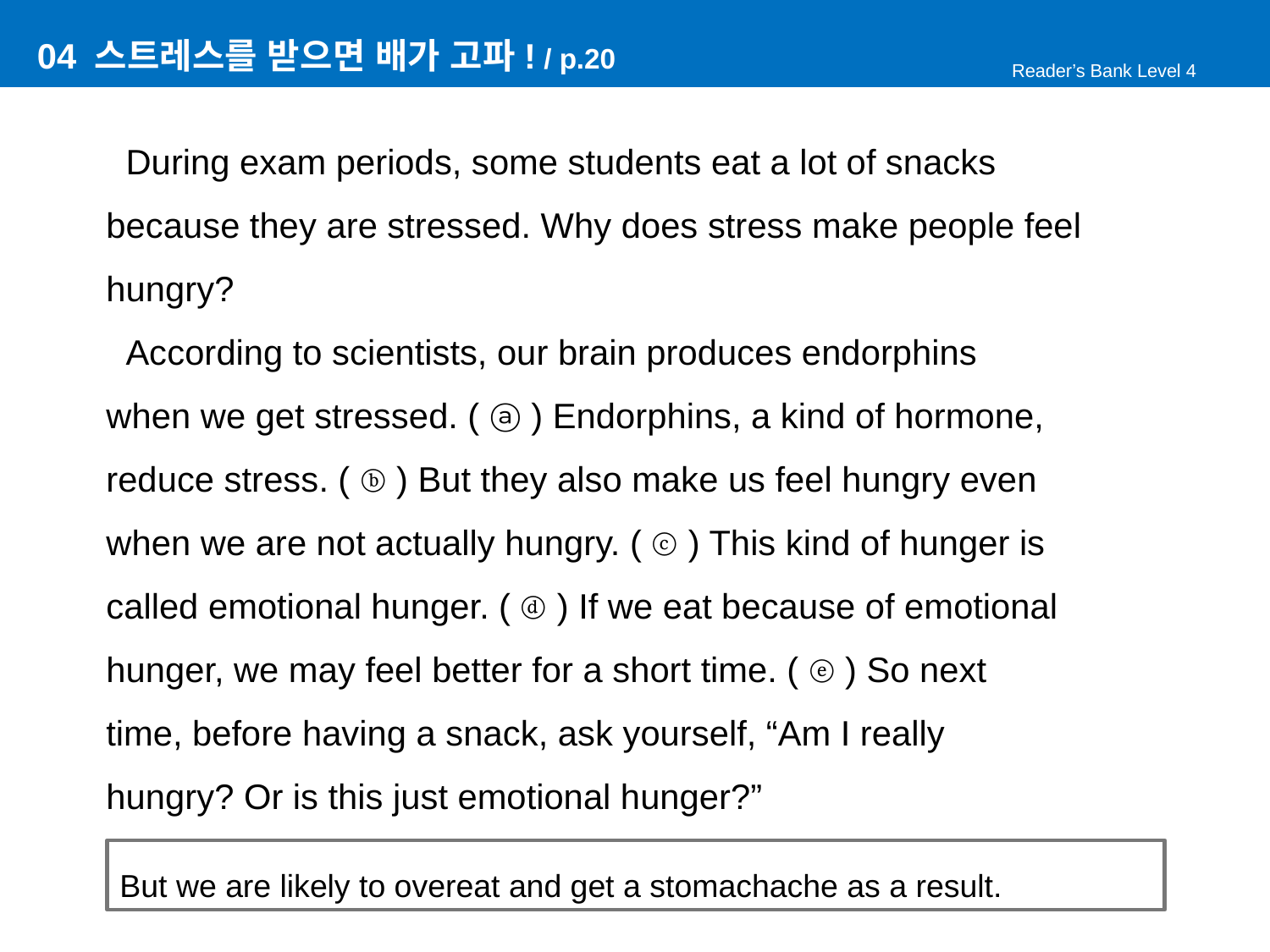

# 04 스트레스를 받으면 배가 고파! / p.20
Reader’s Bank Level 4

  During exam periods, some students eat a lot of snacks
because they are stressed. Why does stress make people feel
hungry?
  According to scientists, our brain produces endorphins
when we get stressed. ( ⓐ ) Endorphins, a kind of hormone,
reduce stress. ( ⓑ ) But they also make us feel hungry even
when we are not actually hungry. ( ⓒ ) This kind of hunger is
called emotional hunger. ( ⓓ ) If we eat because of emotional
hunger, we may feel better for a short time. ( ⓔ ) So next
time, before having a snack, ask yourself, “Am I really
hungry? Or is this just emotional hunger?”
But we are likely to overeat and get a stomachache as a result.